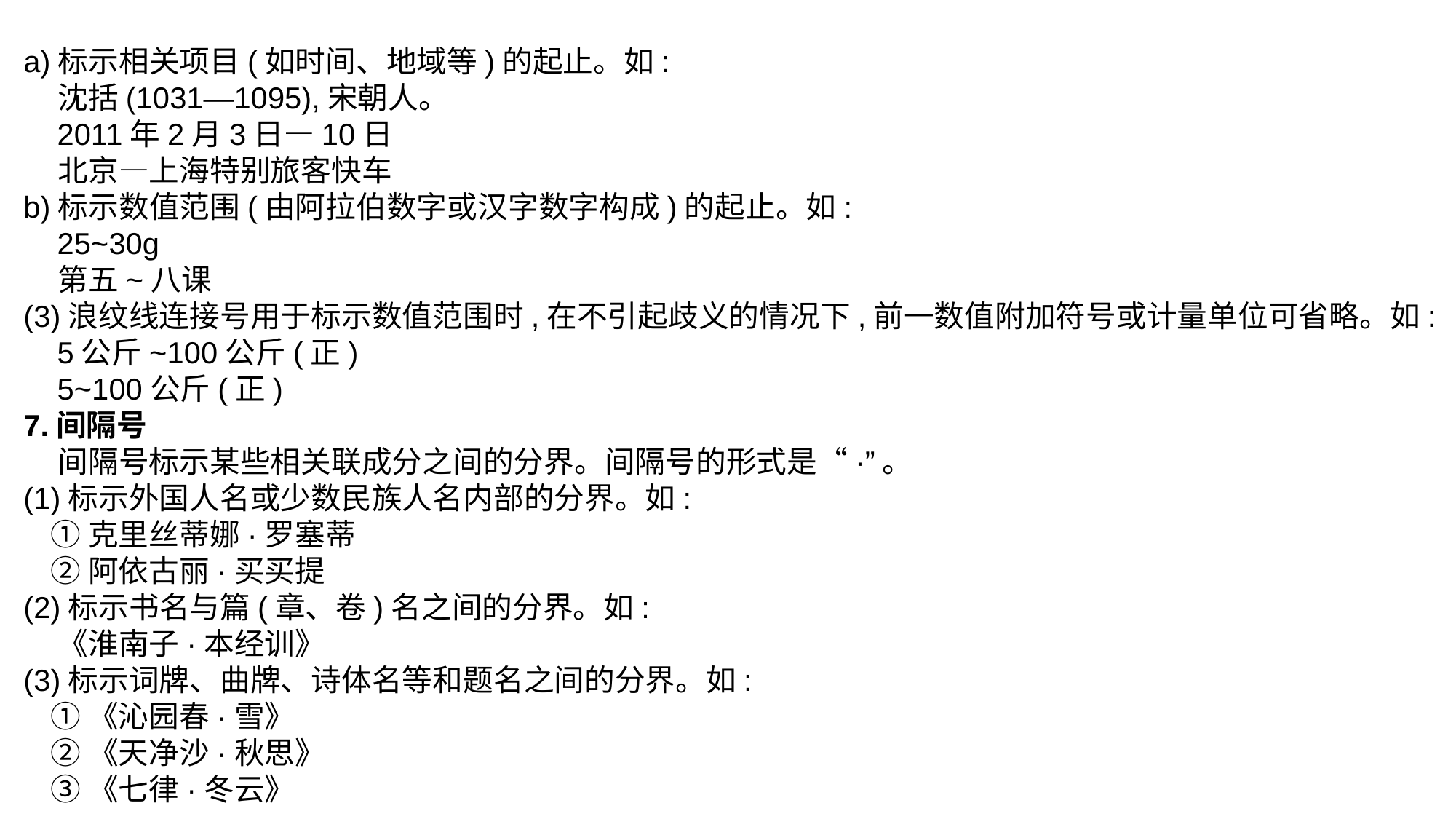

a)标示相关项目(如时间、地域等)的起止。如:
    沈括(1031—1095),宋朝人。
    2011年2月3日—10日
    北京—上海特别旅客快车
b)标示数值范围(由阿拉伯数字或汉字数字构成)的起止。如:
    25~30g
    第五~八课
(3)浪纹线连接号用于标示数值范围时,在不引起歧义的情况下,前一数值附加符号或计量单位可省略。如:
    5公斤~100公斤(正)
    5~100公斤(正)
7.间隔号
    间隔号标示某些相关联成分之间的分界。间隔号的形式是“·”。
(1)标示外国人名或少数民族人名内部的分界。如:
    ①克里丝蒂娜·罗塞蒂
    ②阿依古丽·买买提
(2)标示书名与篇(章、卷)名之间的分界。如:
    《淮南子·本经训》
(3)标示词牌、曲牌、诗体名等和题名之间的分界。如:
    ①《沁园春·雪》
    ②《天净沙·秋思》
    ③《七律·冬云》